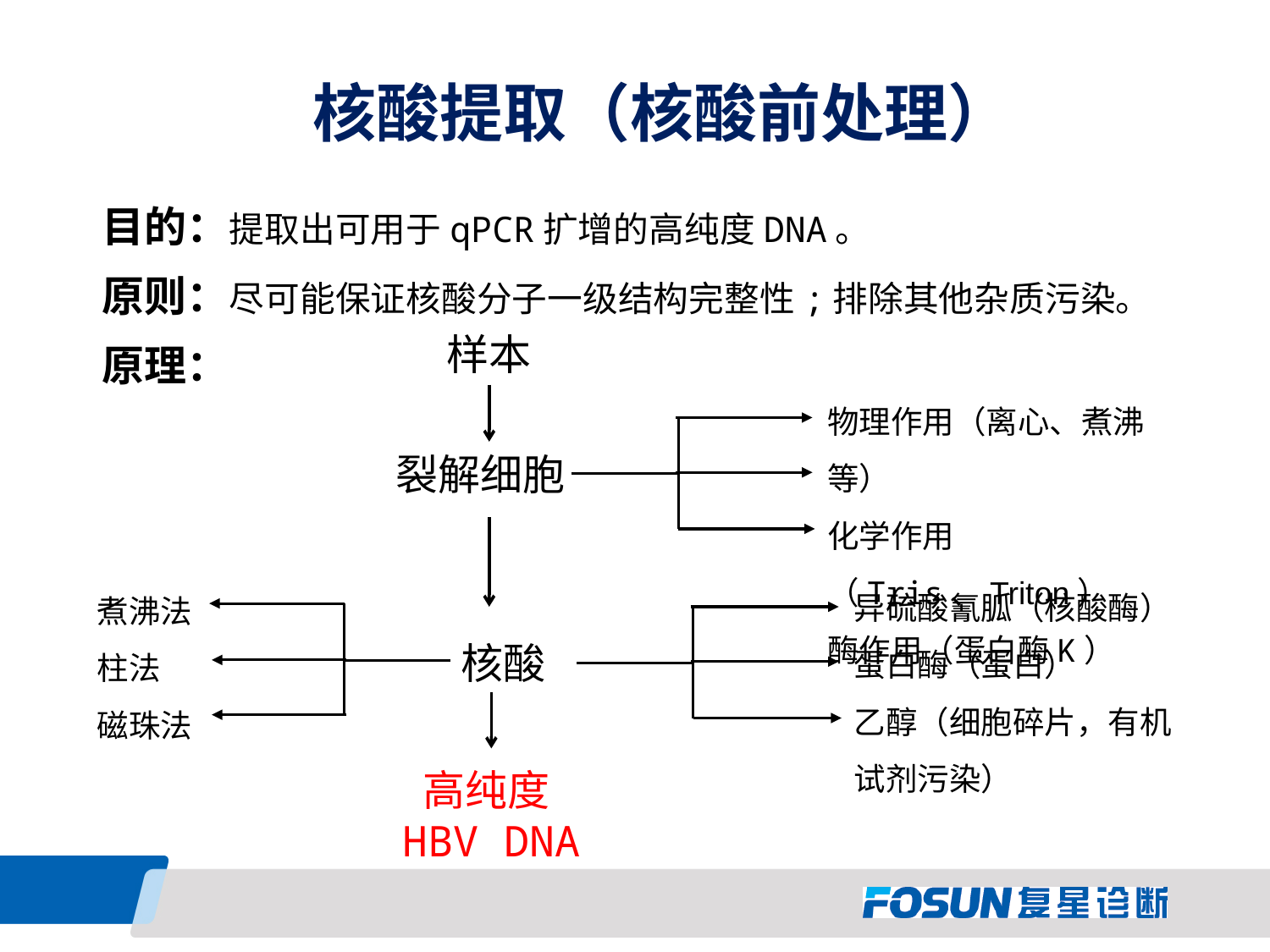

# 核酸提取（核酸前处理）
目的：提取出可用于qPCR扩增的高纯度DNA。
原则：尽可能保证核酸分子一级结构完整性;排除其他杂质污染。
原理：
样本
物理作用（离心、煮沸等）
化学作用（Tris、Triton）
酶作用（蛋白酶K）
裂解细胞
异硫酸氰胍（核酸酶）
蛋白酶（蛋白）
乙醇（细胞碎片，有机试剂污染）
煮沸法
柱法
磁珠法
核酸
高纯度HBV DNA